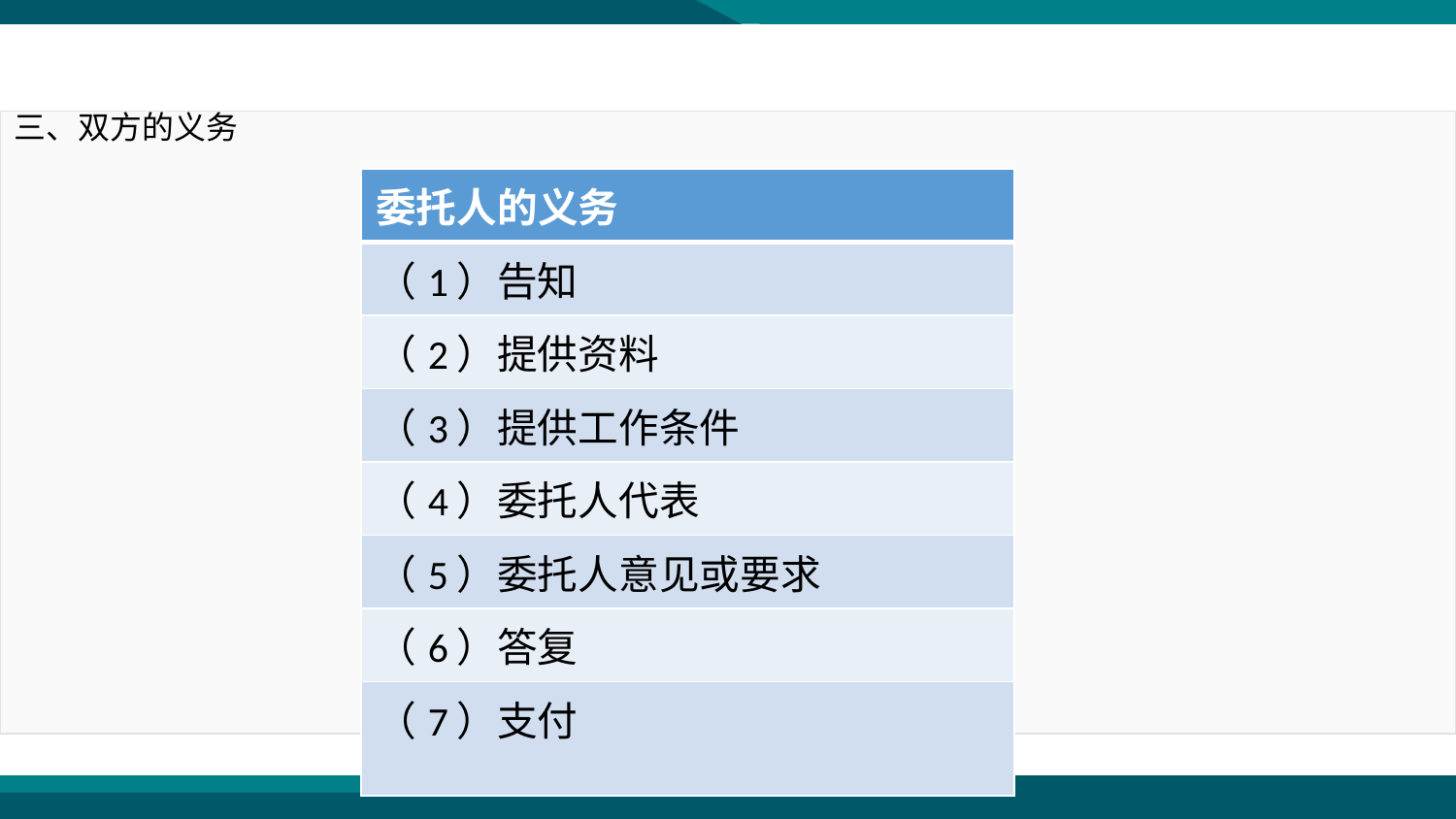

三、双方的义务

| 委托人的义务 |
| --- |
| （1）告知 |
| （2）提供资料 |
| （3）提供工作条件 |
| （4）委托人代表 |
| （5）委托人意见或要求 |
| （6）答复 |
| （7）支付 |